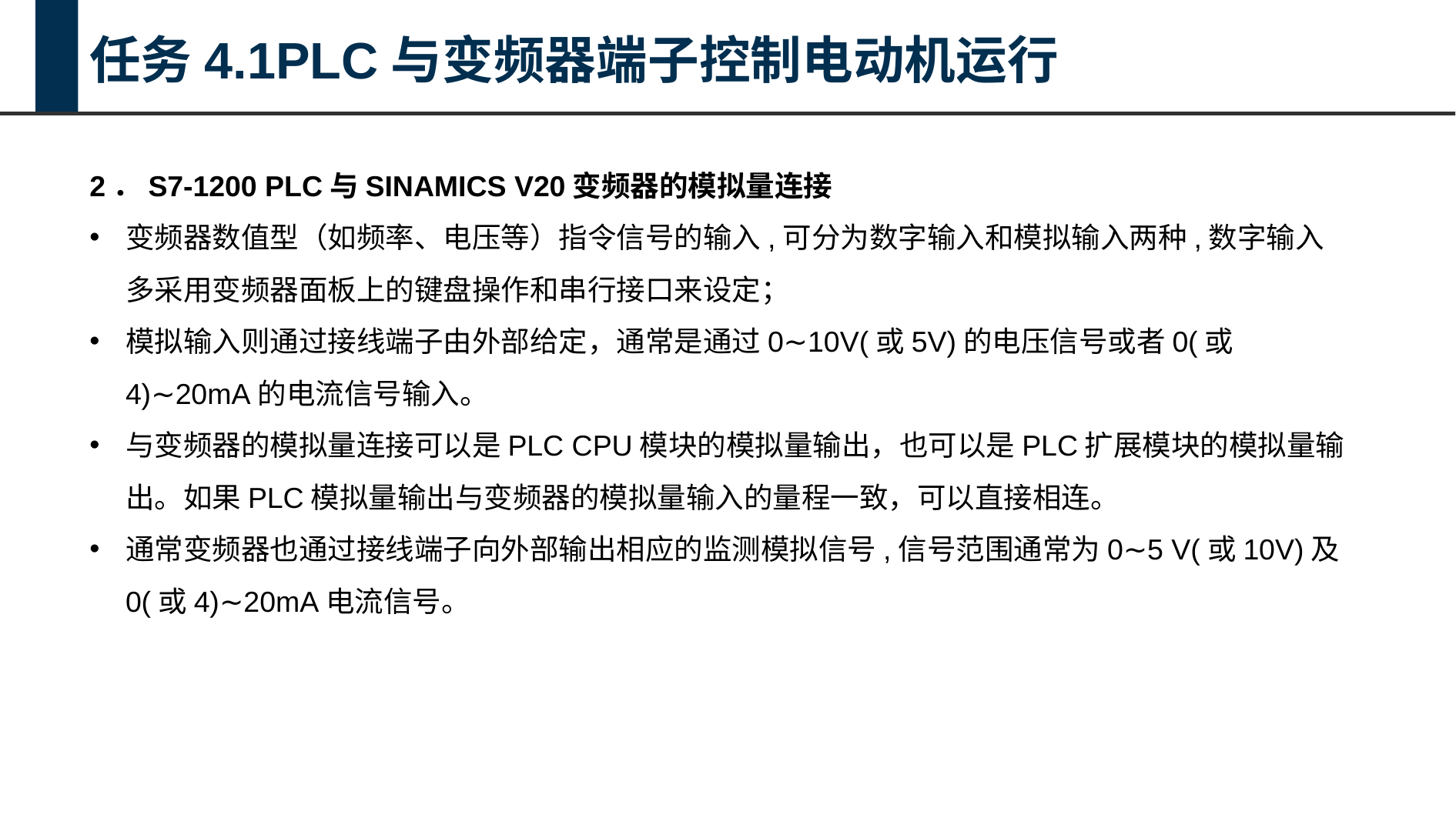

任务4.1PLC与变频器端子控制电动机运行
2．S7-1200 PLC与SINAMICS V20变频器的模拟量连接
变频器数值型（如频率、电压等）指令信号的输入,可分为数字输入和模拟输入两种,数字输入多采用变频器面板上的键盘操作和串行接口来设定；
模拟输入则通过接线端子由外部给定，通常是通过0∼10V(或5V)的电压信号或者0(或4)∼20mA的电流信号输入。
与变频器的模拟量连接可以是PLC CPU模块的模拟量输出，也可以是PLC扩展模块的模拟量输出。如果PLC模拟量输出与变频器的模拟量输入的量程一致，可以直接相连。
通常变频器也通过接线端子向外部输出相应的监测模拟信号,信号范围通常为0∼5 V(或10V)及0(或4)∼20mA电流信号。